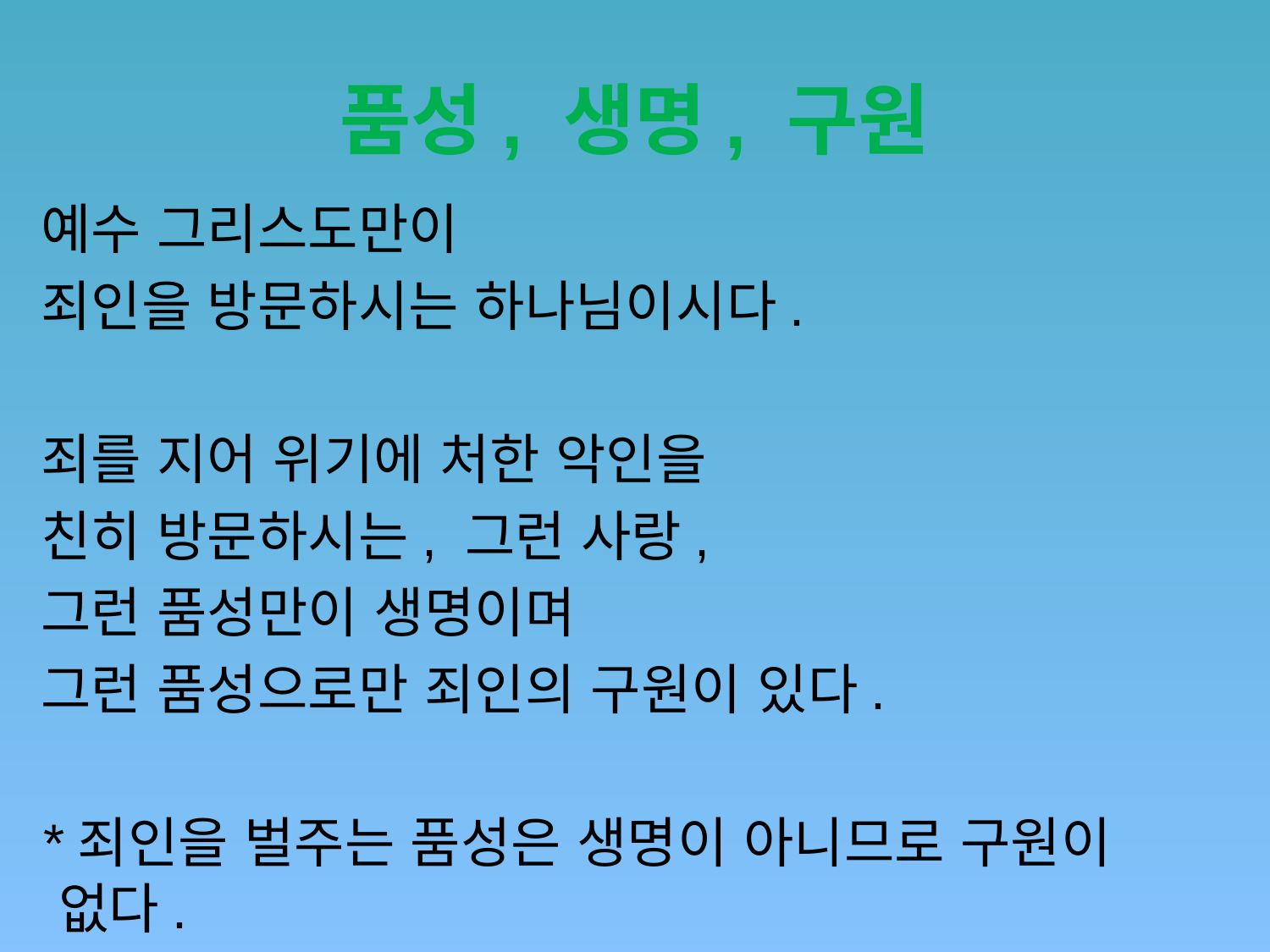

# 품성, 생명, 구원
 예수 그리스도만이
 죄인을 방문하시는 하나님이시다.

 죄를 지어 위기에 처한 악인을
 친히 방문하시는, 그런 사랑,
 그런 품성만이 생명이며
 그런 품성으로만 죄인의 구원이 있다.

  *죄인을 벌주는 품성은 생명이 아니므로 구원이 없다.